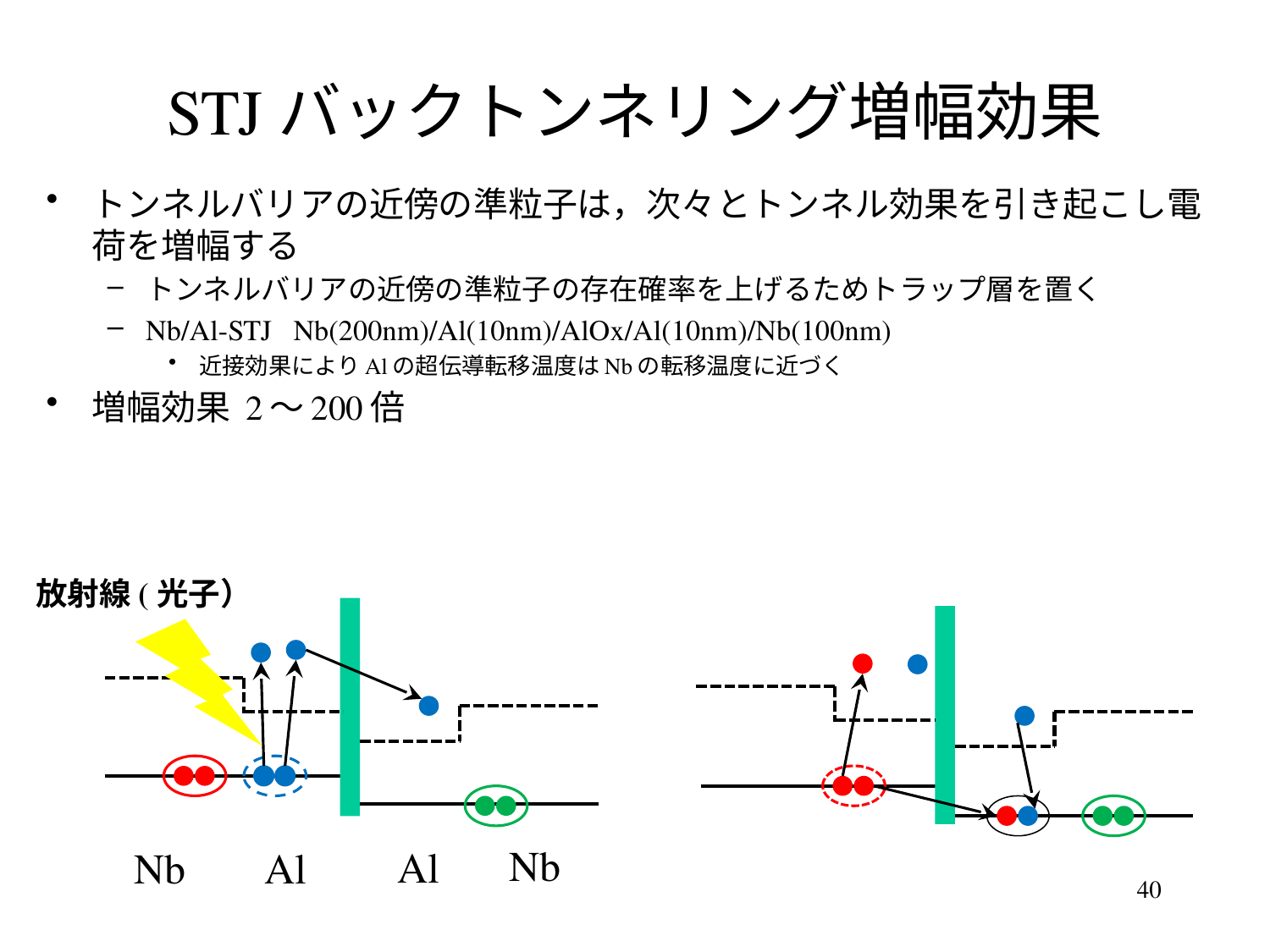

# STJバックトンネリング増幅効果
トンネルバリアの近傍の準粒子は，次々とトンネル効果を引き起こし電荷を増幅する
トンネルバリアの近傍の準粒子の存在確率を上げるためトラップ層を置く
Nb/Al-STJ   Nb(200nm)/Al(10nm)/AlOx/Al(10nm)/Nb(100nm)
近接効果によりAlの超伝導転移温度はNbの転移温度に近づく
増幅効果 2～200倍
放射線(光子）

Nb
Al
Nb
Al
40